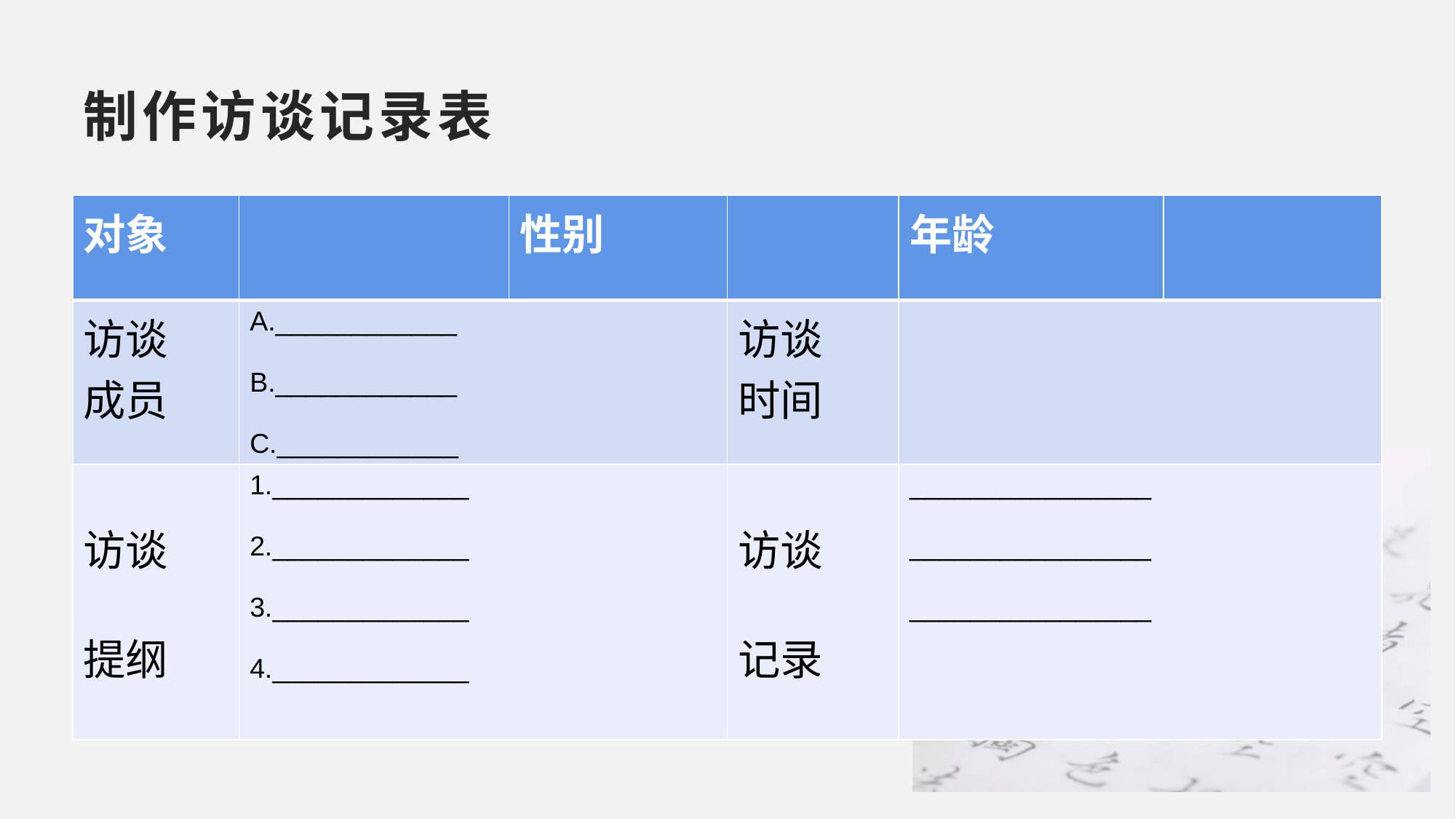

# 制作访谈记录表
| 对象 |  | 性别 |  | 年龄 |  |
| --- | --- | --- | --- | --- | --- |
| 访谈 成员 | A.\_\_\_\_\_\_\_\_\_\_\_\_ B.\_\_\_\_\_\_\_\_\_\_\_\_ C.\_\_\_\_\_\_\_\_\_\_\_\_ |  | 访谈 时间 |  |  |
| 访谈 提纲 | 1.\_\_\_\_\_\_\_\_\_\_\_\_\_ 2.\_\_\_\_\_\_\_\_\_\_\_\_\_ 3.\_\_\_\_\_\_\_\_\_\_\_\_\_ 4.\_\_\_\_\_\_\_\_\_\_\_\_\_ |  | 访谈 记录 | \_\_\_\_\_\_\_\_\_\_\_\_\_\_\_\_ \_\_\_\_\_\_\_\_\_\_\_\_\_\_\_\_ \_\_\_\_\_\_\_\_\_\_\_\_\_\_\_\_ |  |